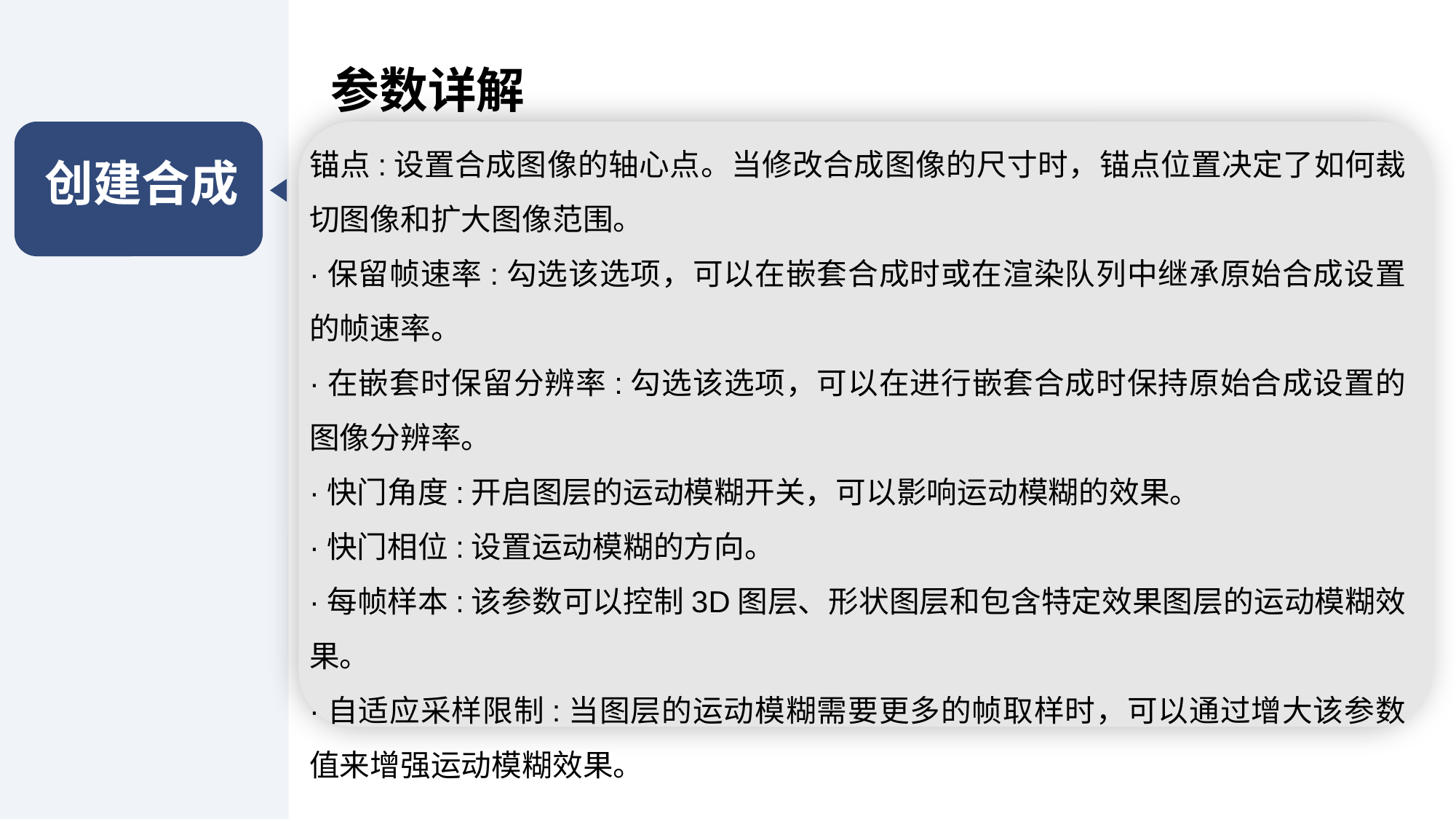

参数详解

创建合成

锚点:设置合成图像的轴心点。当修改合成图像的尺寸时，锚点位置决定了如何裁切图像和扩大图像范围。
·保留帧速率:勾选该选项，可以在嵌套合成时或在渲染队列中继承原始合成设置的帧速率。
·在嵌套时保留分辨率:勾选该选项，可以在进行嵌套合成时保持原始合成设置的图像分辨率。
·快门角度:开启图层的运动模糊开关，可以影响运动模糊的效果。
·快门相位:设置运动模糊的方向。
·每帧样本:该参数可以控制3D图层、形状图层和包含特定效果图层的运动模糊效果。
·自适应采样限制:当图层的运动模糊需要更多的帧取样时，可以通过增大该参数值来增强运动模糊效果。